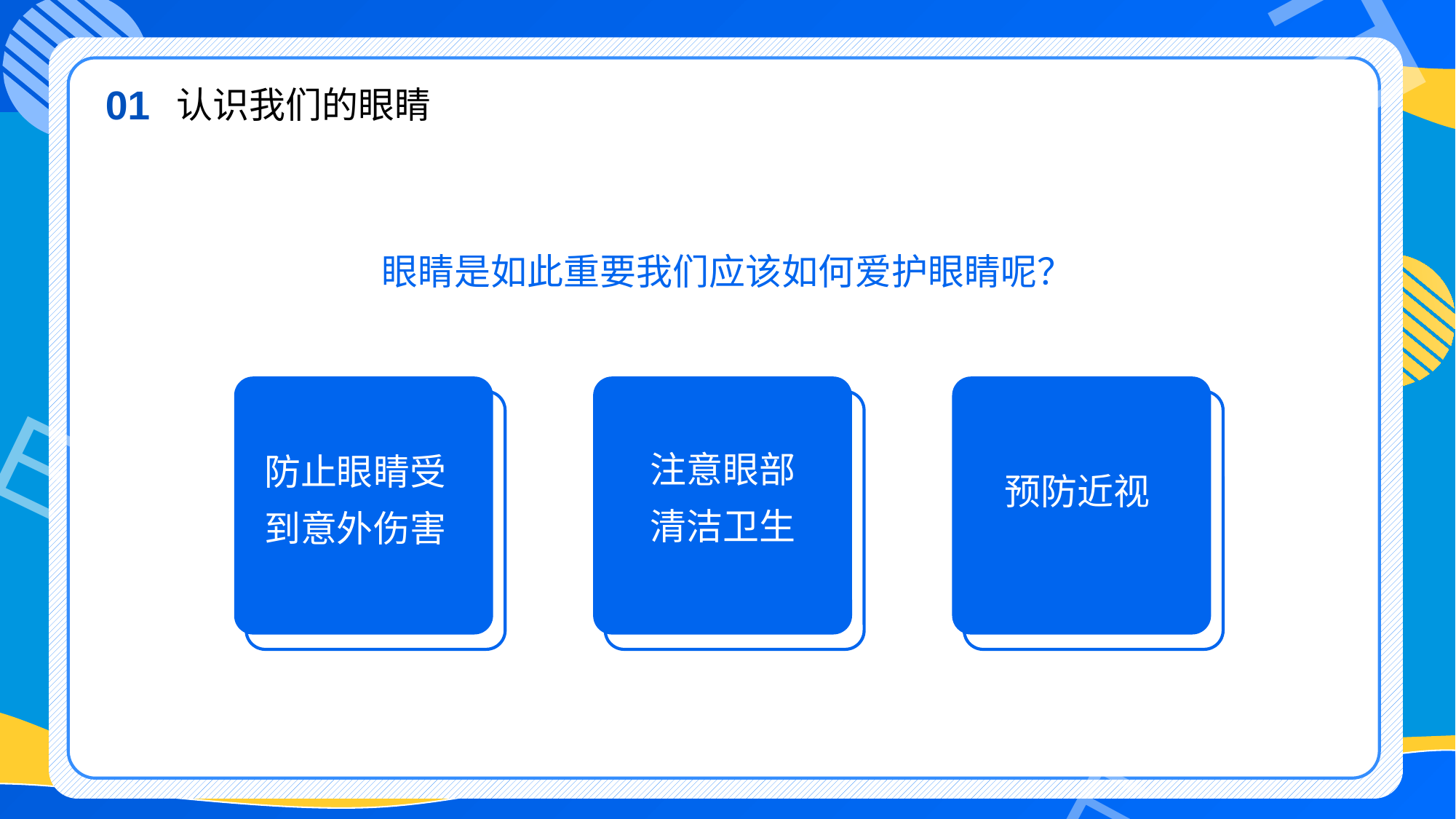

01
认识我们的眼睛
眼睛是如此重要我们应该如何爱护眼睛呢？

防止眼睛受到意外伤害

注意眼部清洁卫生

预防近视